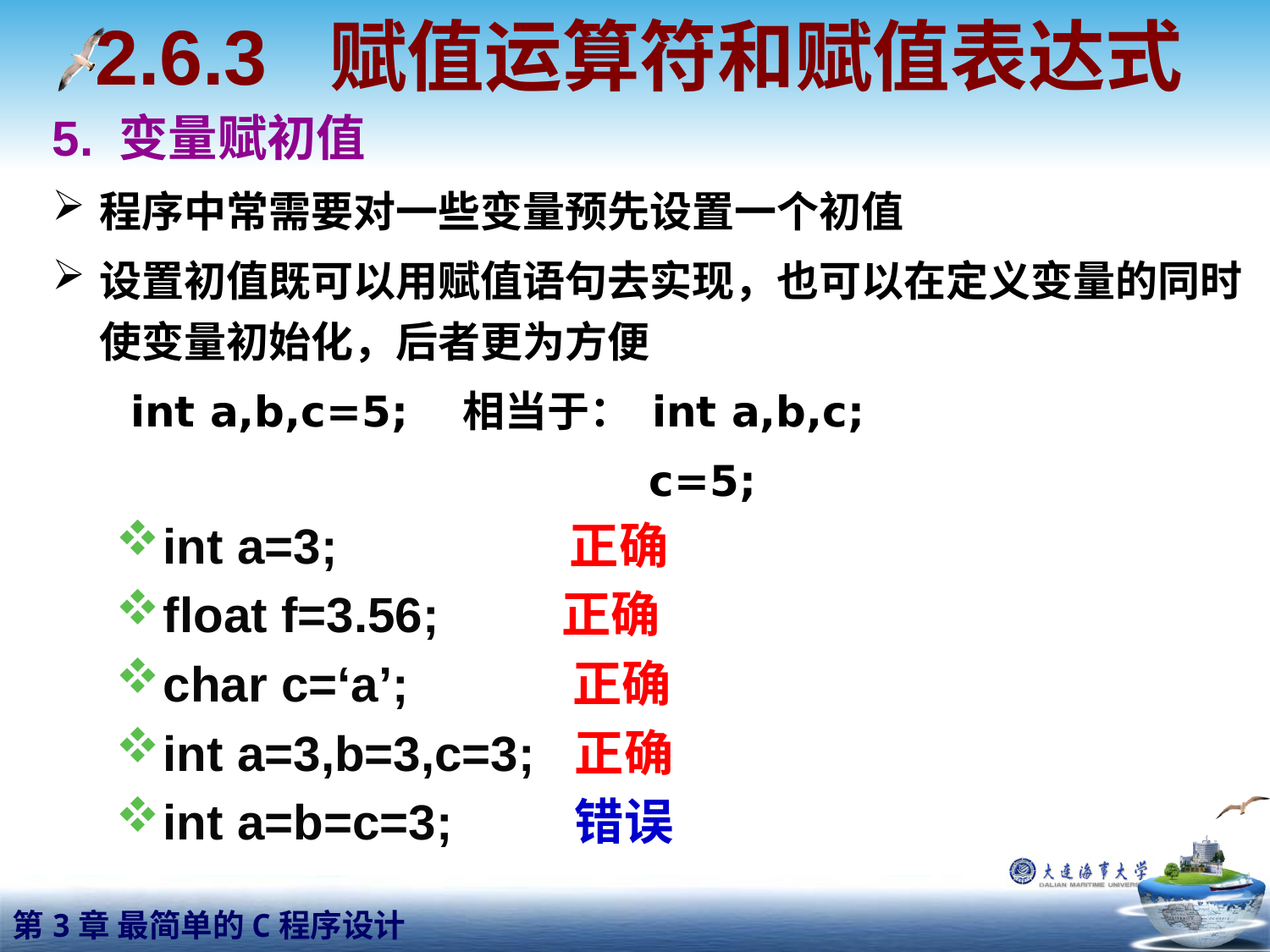

2.6.3  赋值运算符和赋值表达式
5. 变量赋初值
程序中常需要对一些变量预先设置一个初值
设置初值既可以用赋值语句去实现，也可以在定义变量的同时使变量初始化，后者更为方便
 int a,b,c=5;   相当于： int a,b,c;
                                    c=5;
int a=3;                正确
float f=3.56;        正确
char c=‘a’;           正确
int a=3,b=3,c=3;  正确
int a=b=c=3;        错误